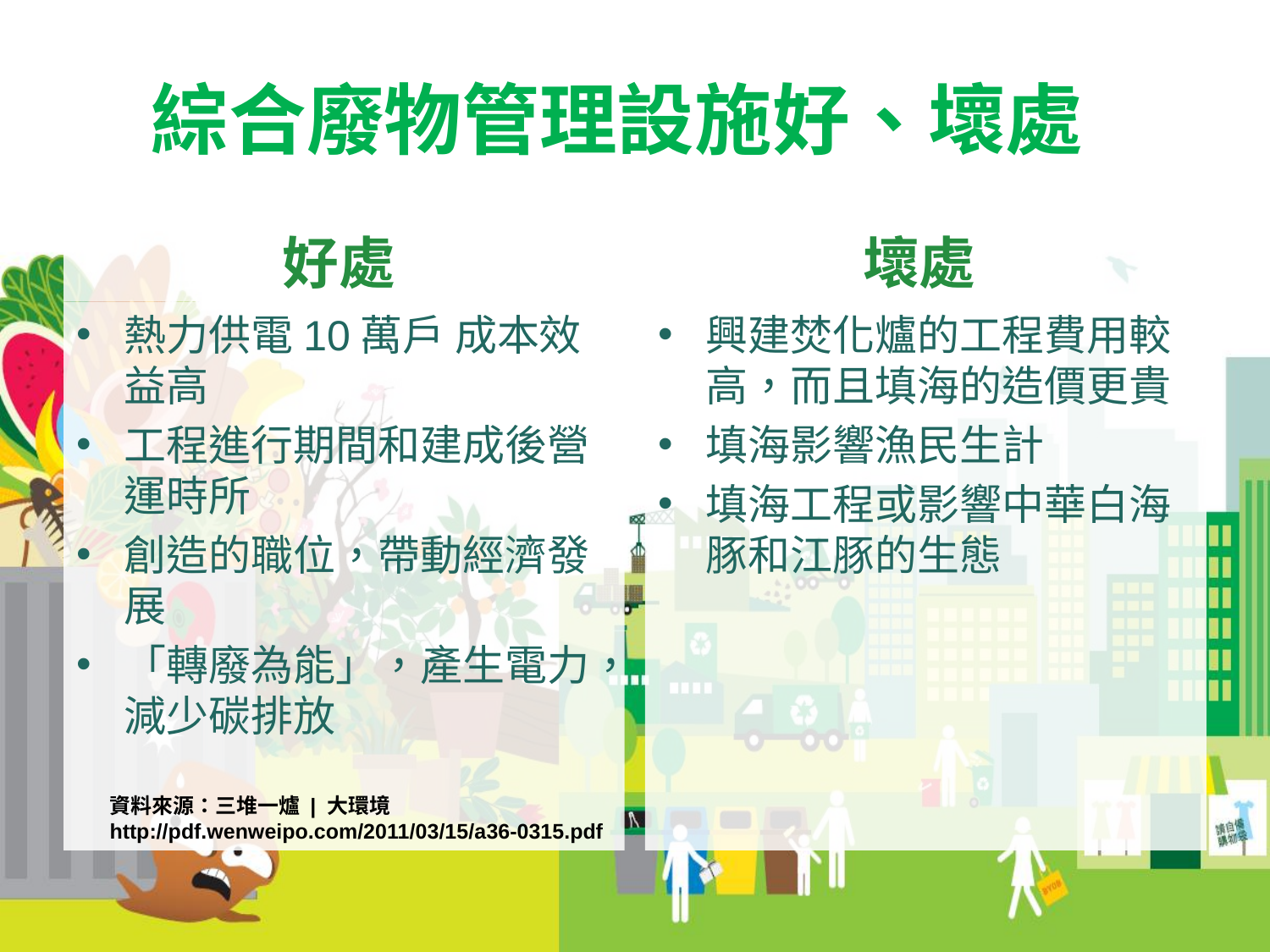

# 綜合廢物管理設施好、壞處
好處
壞處
熱力供電10萬戶 成本效益高
工程進行期間和建成後營運時所
創造的職位，帶動經濟發展
「轉廢為能」，產生電力，減少碳排放

興建焚化爐的工程費用較高，而且填海的造價更貴
填海影響漁民生計
填海工程或影響中華白海豚和江豚的生態

資料來源：三堆一爐 | 大環境
http://pdf.wenweipo.com/2011/03/15/a36-0315.pdf